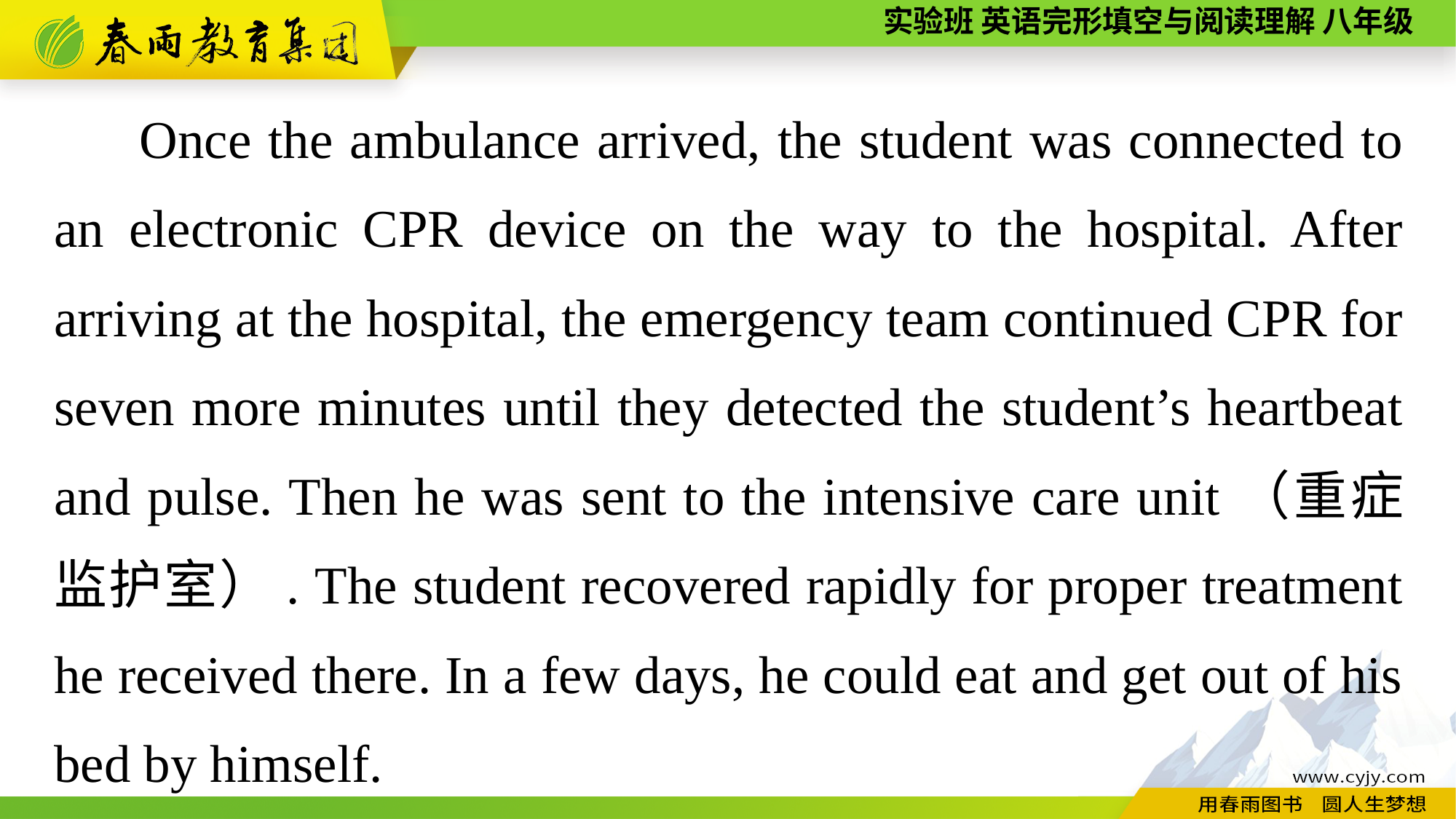

Once the ambulance arrived, the student was connected to an electronic CPR device on the way to the hospital. After arriving at the hospital, the emergency team continued CPR for seven more minutes until they detected the student’s heartbeat and pulse. Then he was sent to the intensive care unit（重症监护室）. The student recovered rapidly for proper treatment he received there. In a few days, he could eat and get out of his bed by himself.